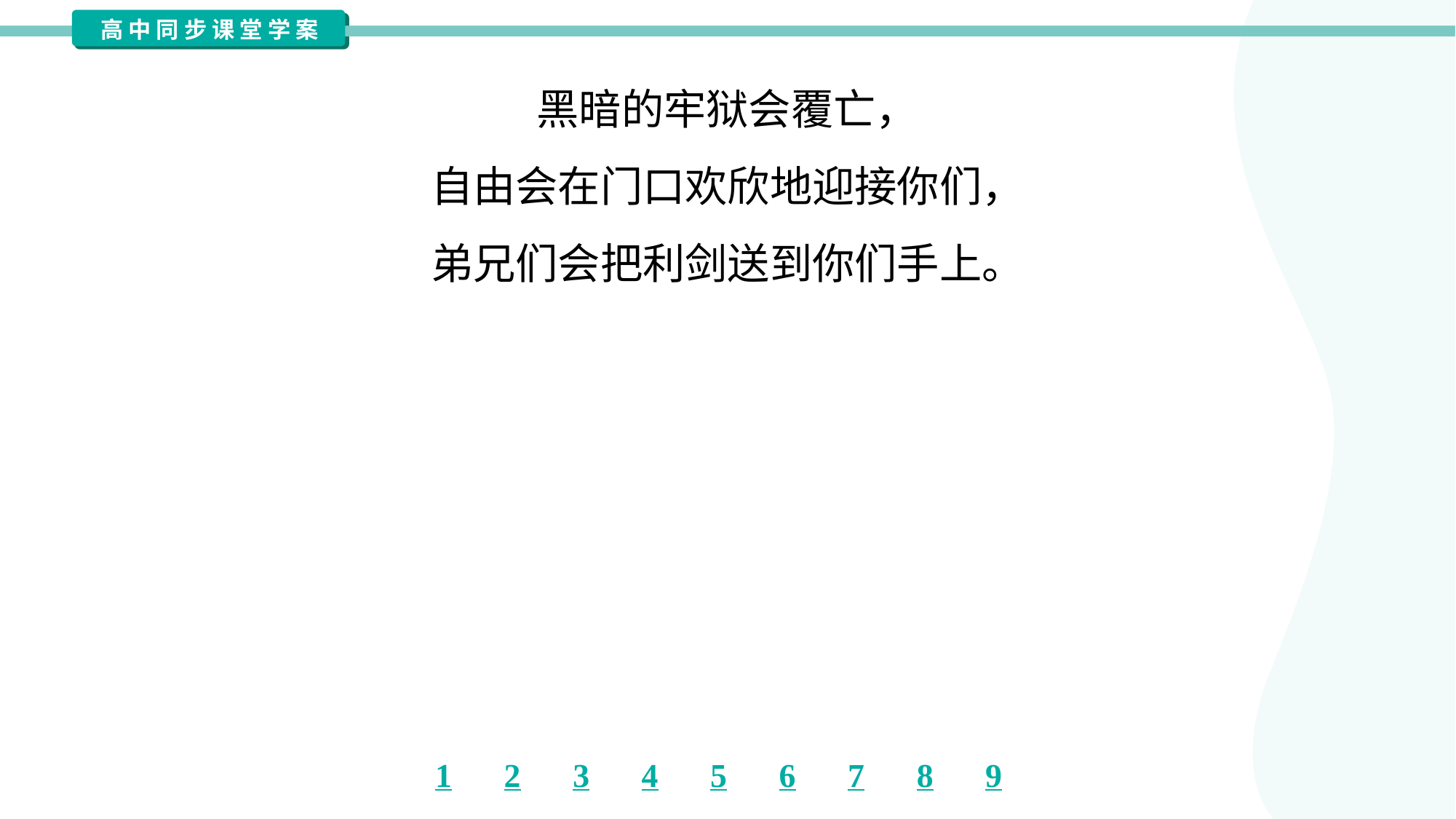

黑暗的牢狱会覆亡，
自由会在门口欢欣地迎接你们，
弟兄们会把利剑送到你们手上。